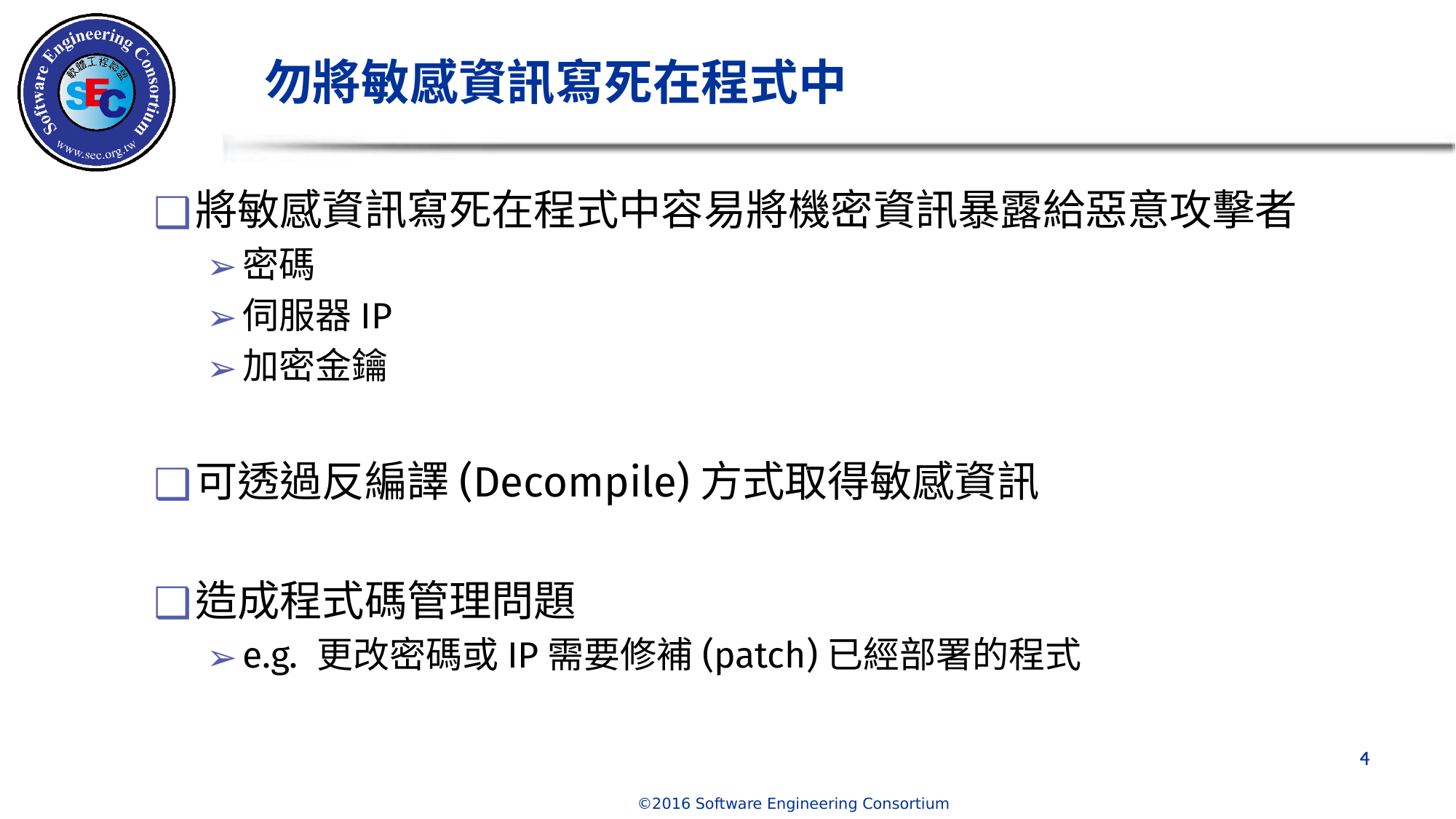

# 勿將敏感資訊寫死在程式中
將敏感資訊寫死在程式中容易將機密資訊暴露給惡意攻擊者
密碼
伺服器IP
加密金鑰

可透過反編譯(Decompile)方式取得敏感資訊

造成程式碼管理問題
e.g. 更改密碼或IP需要修補(patch)已經部署的程式
4